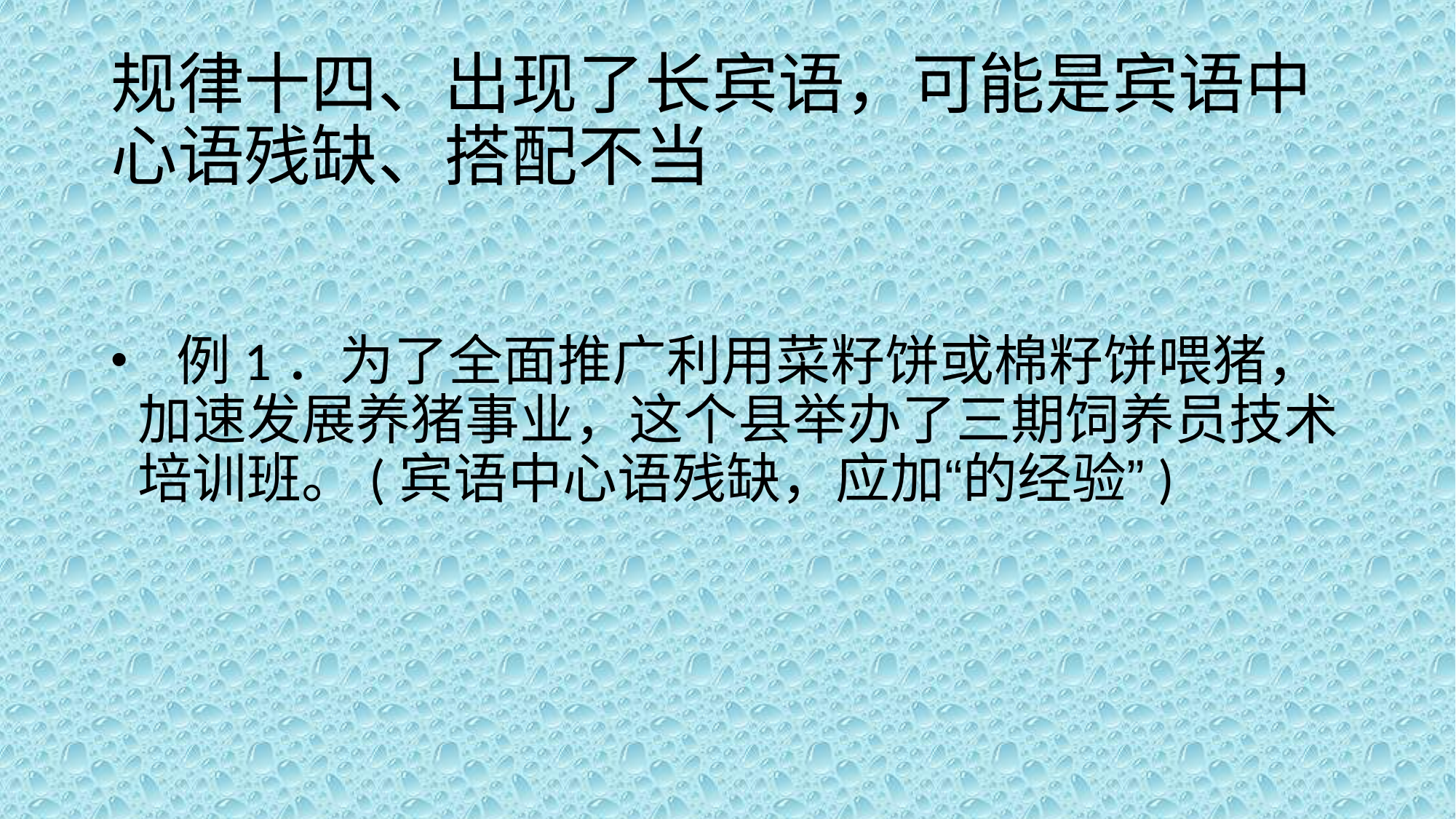

# 规律十四、出现了长宾语，可能是宾语中心语残缺、搭配不当
  例1．为了全面推广利用菜籽饼或棉籽饼喂猪，加速发展养猪事业，这个县举办了三期饲养员技术培训班。(宾语中心语残缺，应加“的经验”)